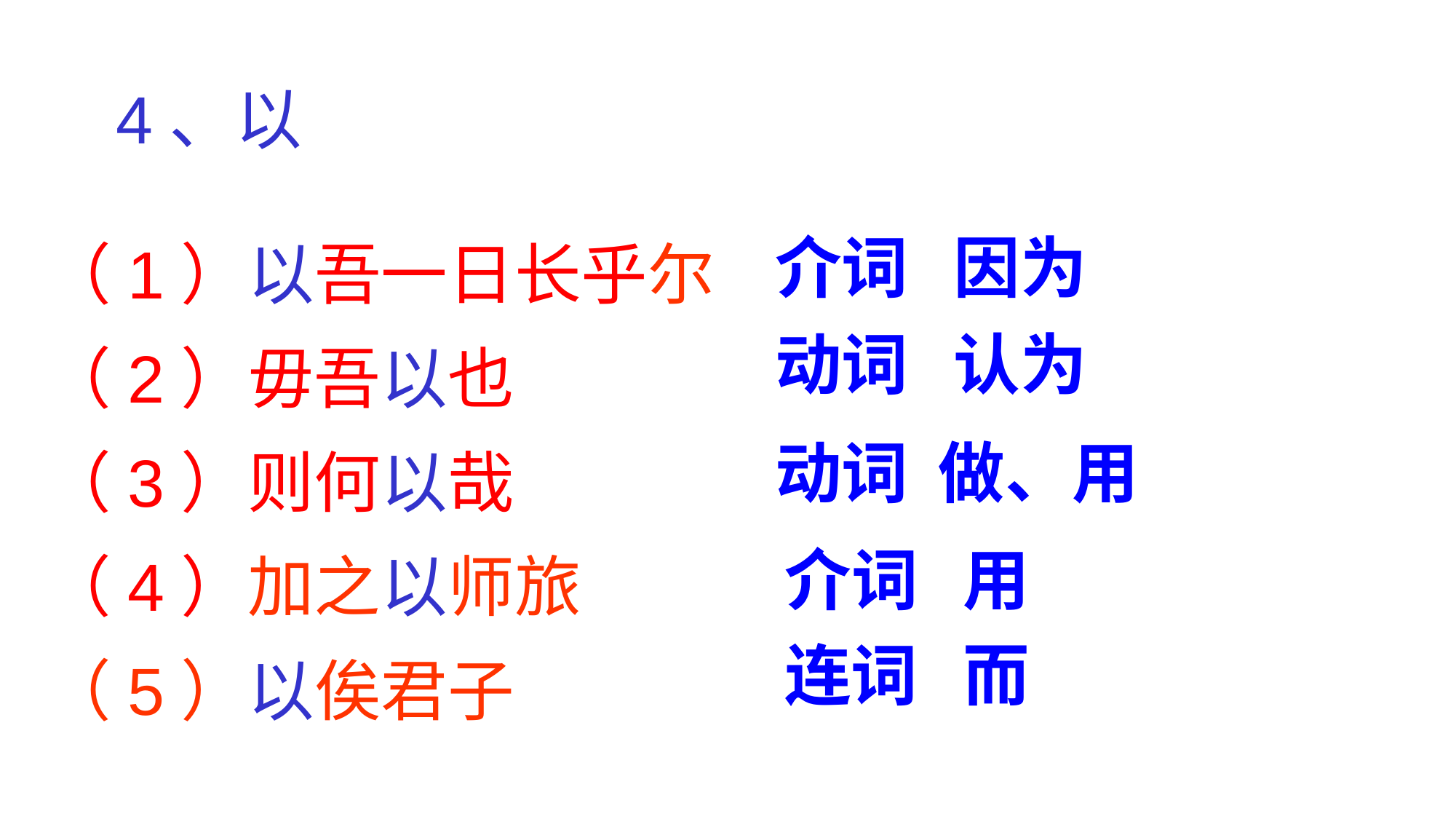

4、以
（1）以吾一日长乎尔
（2）毋吾以也
（3）则何以哉
（4）加之以师旅
（5）以俟君子
介词   因为

动词   认为
动词  做、用
介词   用
连词   而